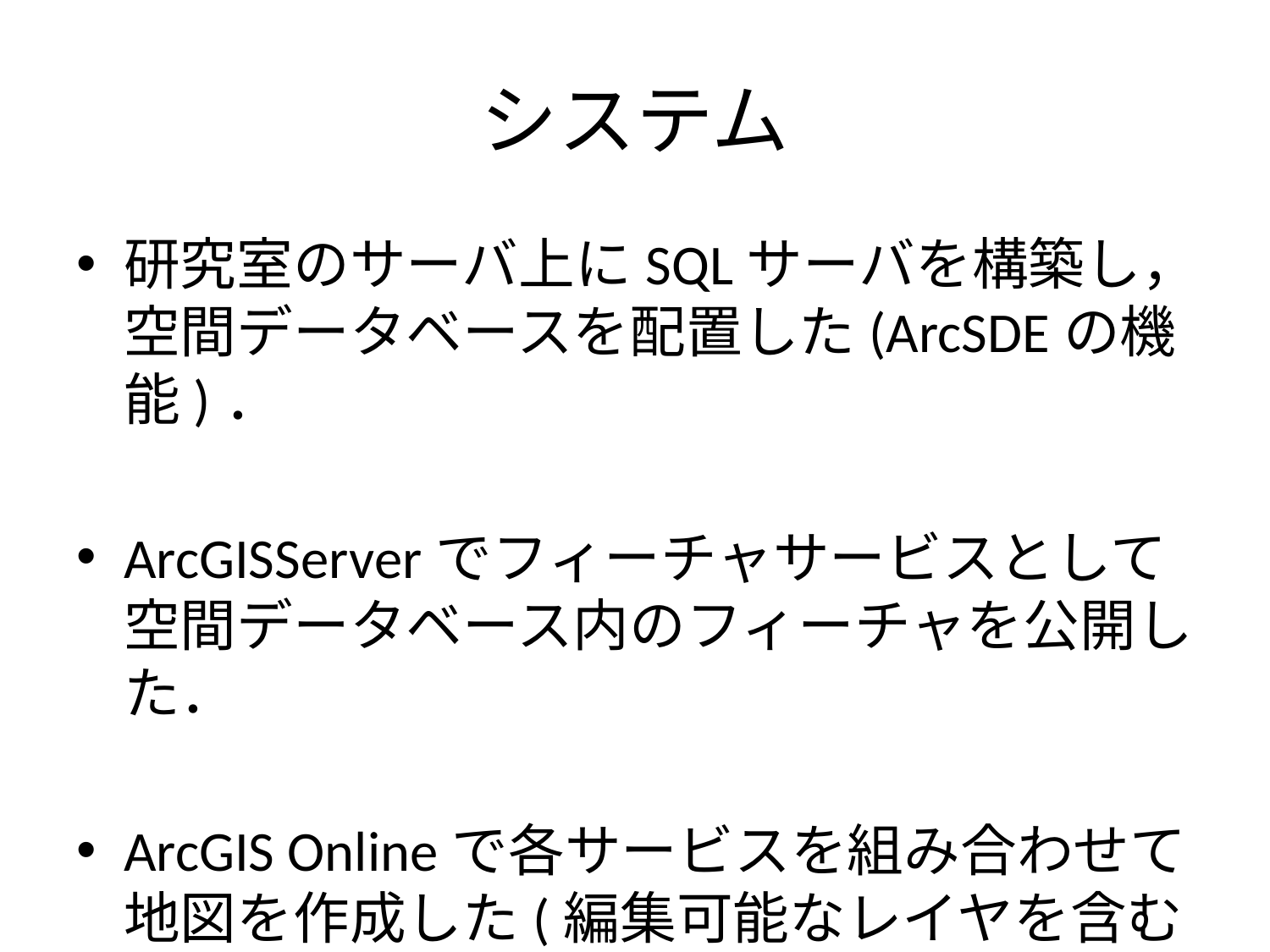

# システム
研究室のサーバ上にSQLサーバを構築し，空間データベースを配置した(ArcSDEの機能)．

ArcGISServerでフィーチャサービスとして空間データベース内のフィーチャを公開した．

ArcGIS Onlineで各サービスを組み合わせて地図を作成した(編集可能なレイヤを含む地図の完成)